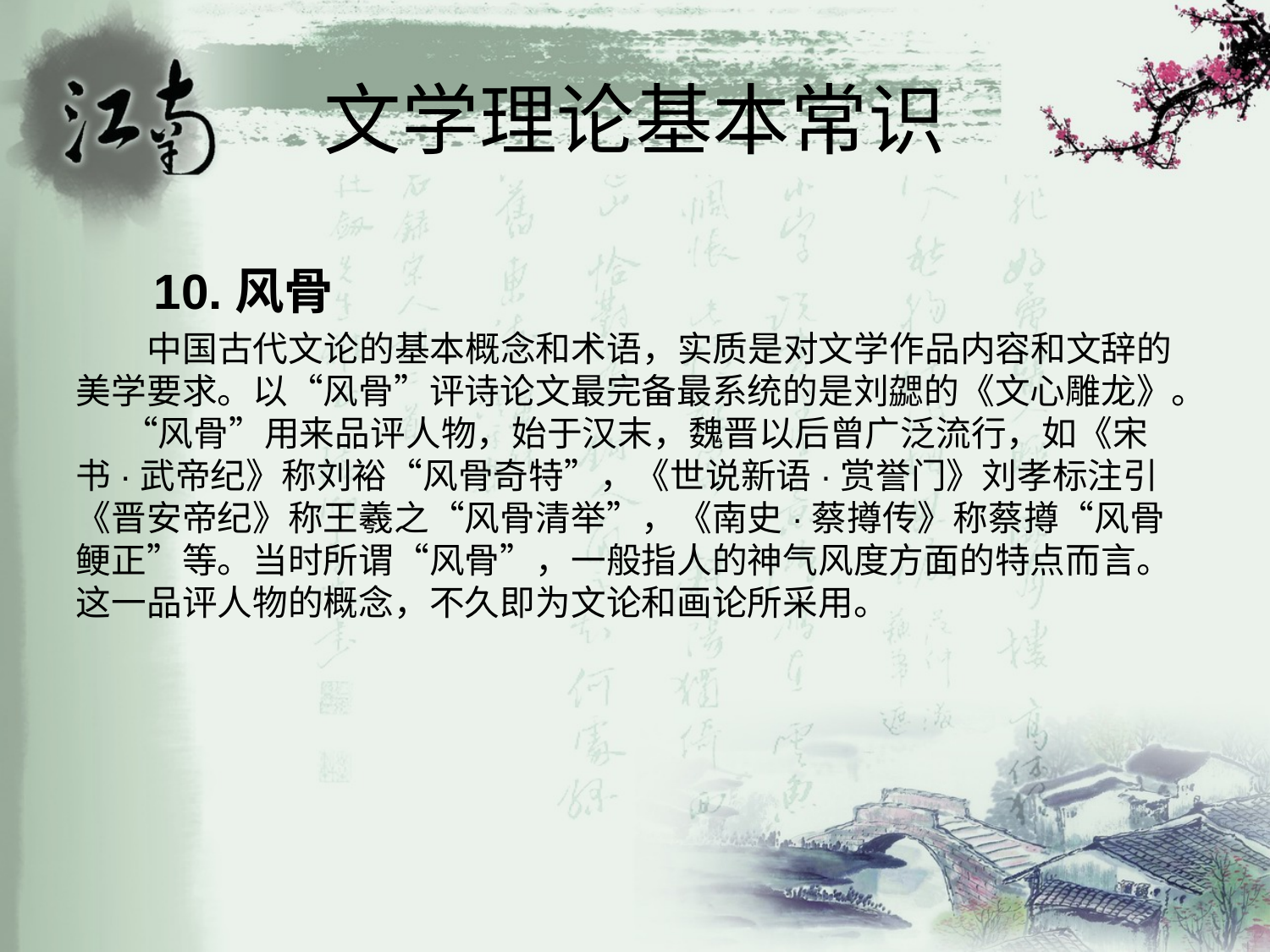

# 文学理论基本常识
        10.风骨
        中国古代文论的基本概念和术语，实质是对文学作品内容和文辞的美学要求。以“风骨”评诗论文最完备最系统的是刘勰的《文心雕龙》。      “风骨”用来品评人物，始于汉末，魏晋以后曾广泛流行，如《宋书·武帝纪》称刘裕“风骨奇特”，《世说新语·赏誉门》刘孝标注引《晋安帝纪》称王羲之“风骨清举”，《南史·蔡撙传》称蔡撙“风骨鲠正”等。当时所谓“风骨”，一般指人的神气风度方面的特点而言。这一品评人物的概念，不久即为文论和画论所采用。